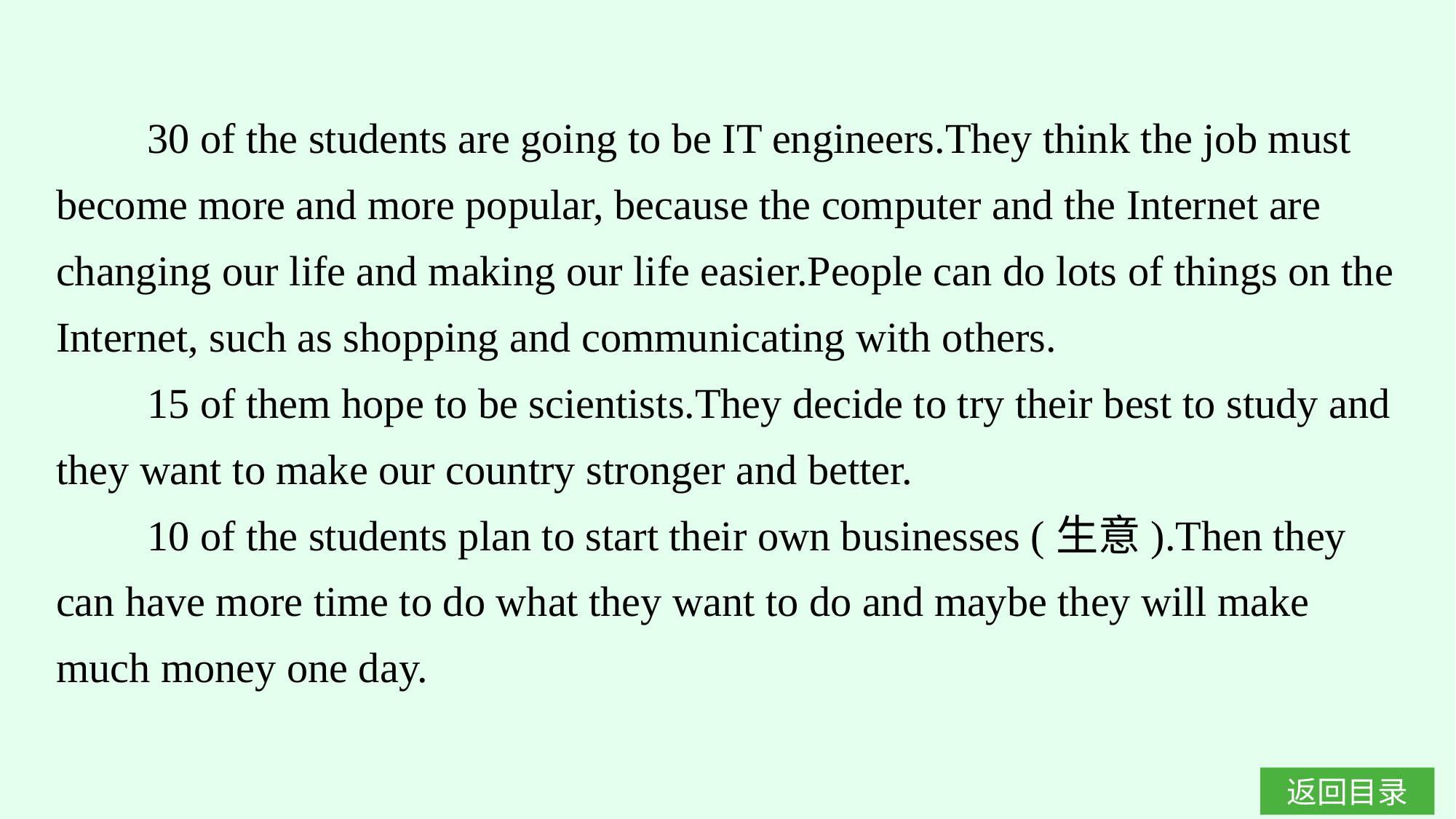

30 of the students are going to be IT engineers.They think the job must become more and more popular, because the computer and the Internet are changing our life and making our life easier.People can do lots of things on the Internet, such as shopping and communicating with others.
15 of them hope to be scientists.They decide to try their best to study and they want to make our country stronger and better.
10 of the students plan to start their own businesses (生意).Then they can have more time to do what they want to do and maybe they will make much money one day.